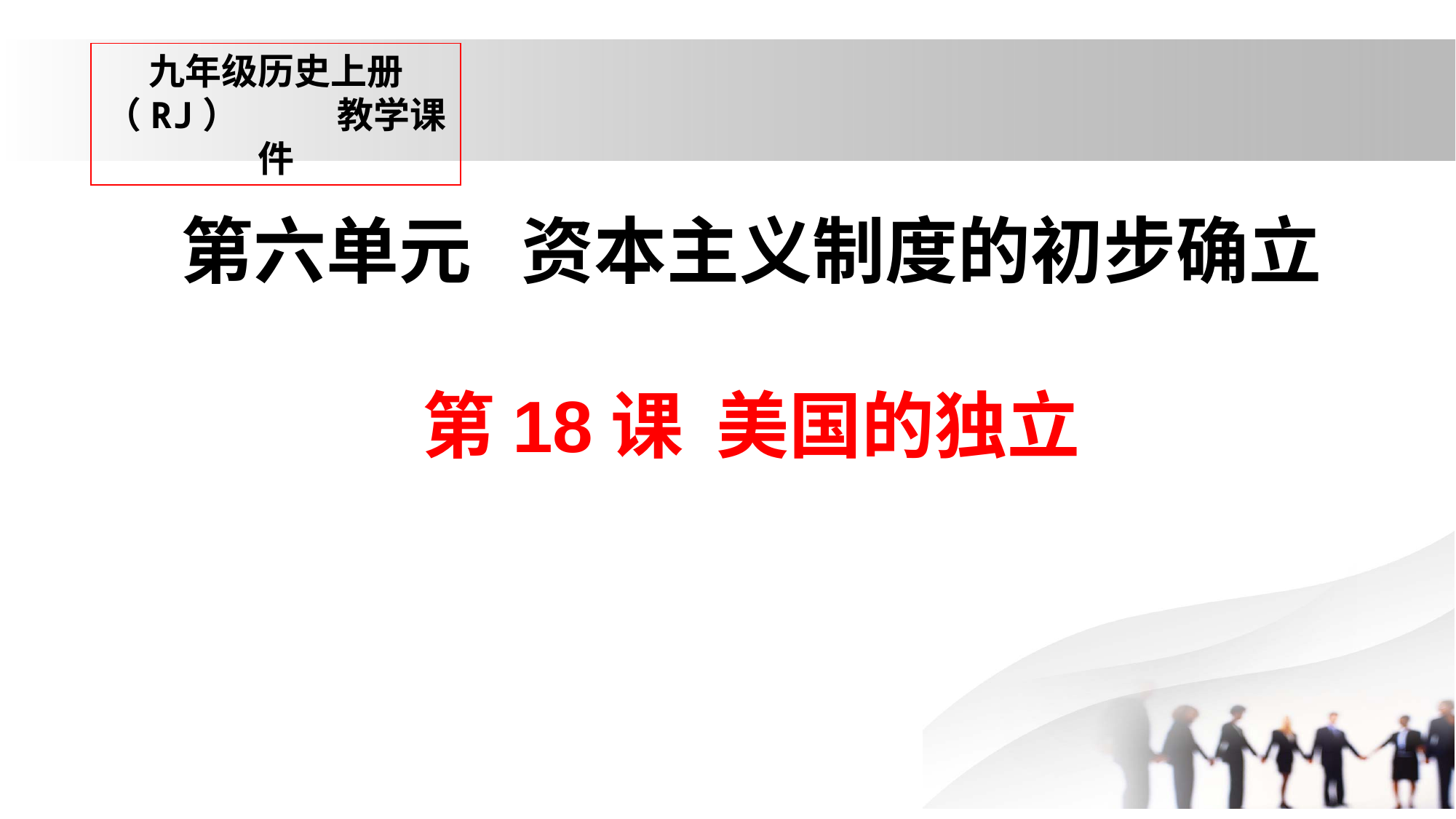

九年级历史上册（RJ）            教学课件
# 第六单元   资本主义制度的初步确立 第18课  美国的独立